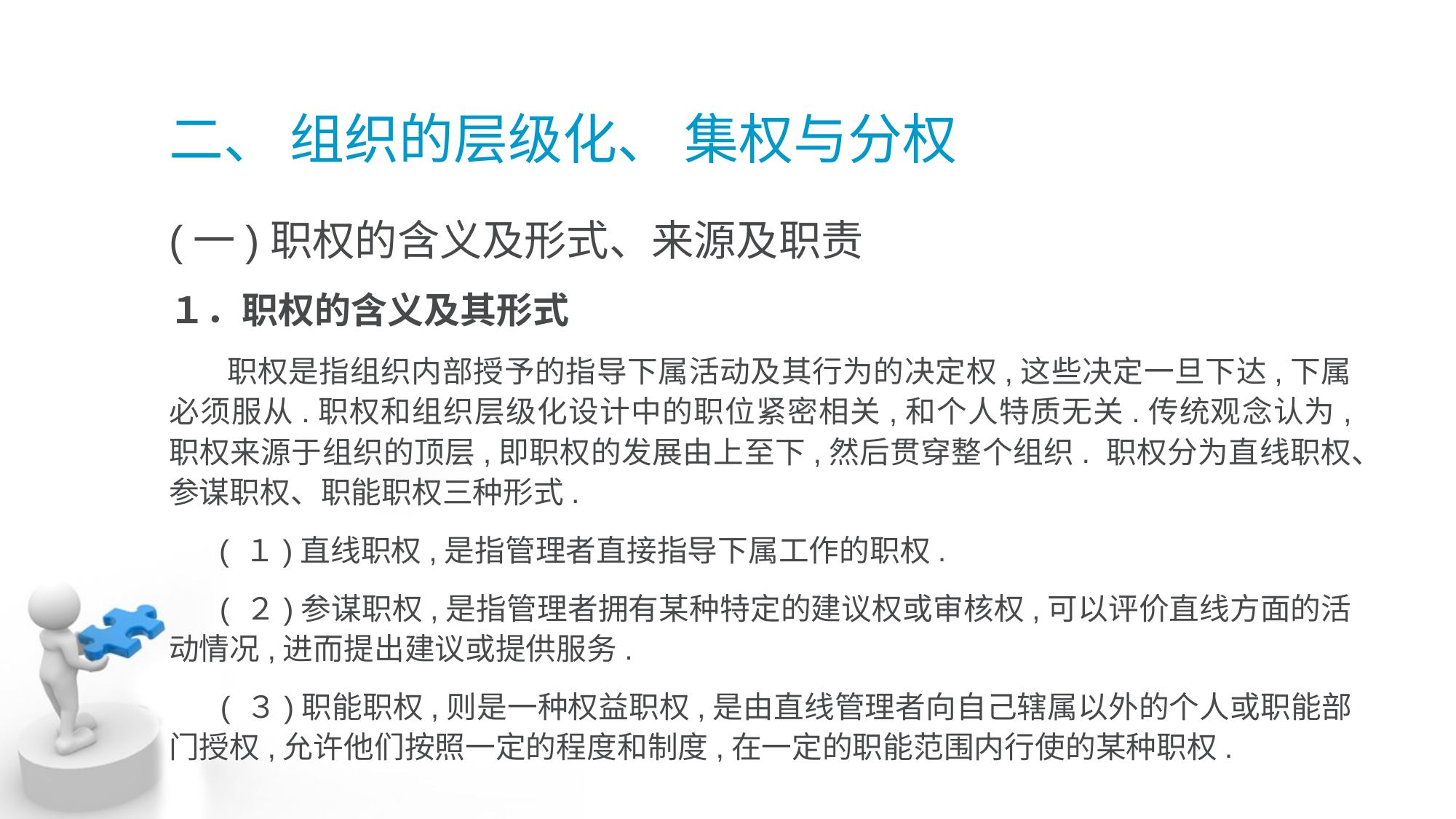

# 二、 组织的层级化、 集权与分权
(一)职权的含义及形式、来源及职责
１．职权的含义及其形式
       职权是指组织内部授予的指导下属活动及其行为的决定权,这些决定一旦下达,下属 必须服从.职权和组织层级化设计中的职位紧密相关,和个人特质无关.传统观念认为, 职权来源于组织的顶层,即职权的发展由上至下,然后贯穿整个组织. 职权分为直线职权、参谋职权、职能职权三种形式.
      ( １)直线职权,是指管理者直接指导下属工作的职权.
      ( ２)参谋职权,是指管理者拥有某种特定的建议权或审核权,可以评价直线方面的活 动情况,进而提出建议或提供服务.
　  ( ３)职能职权,则是一种权益职权,是由直线管理者向自己辖属以外的个人或职能部 门授权,允许他们按照一定的程度和制度,在一定的职能范围内行使的某种职权.